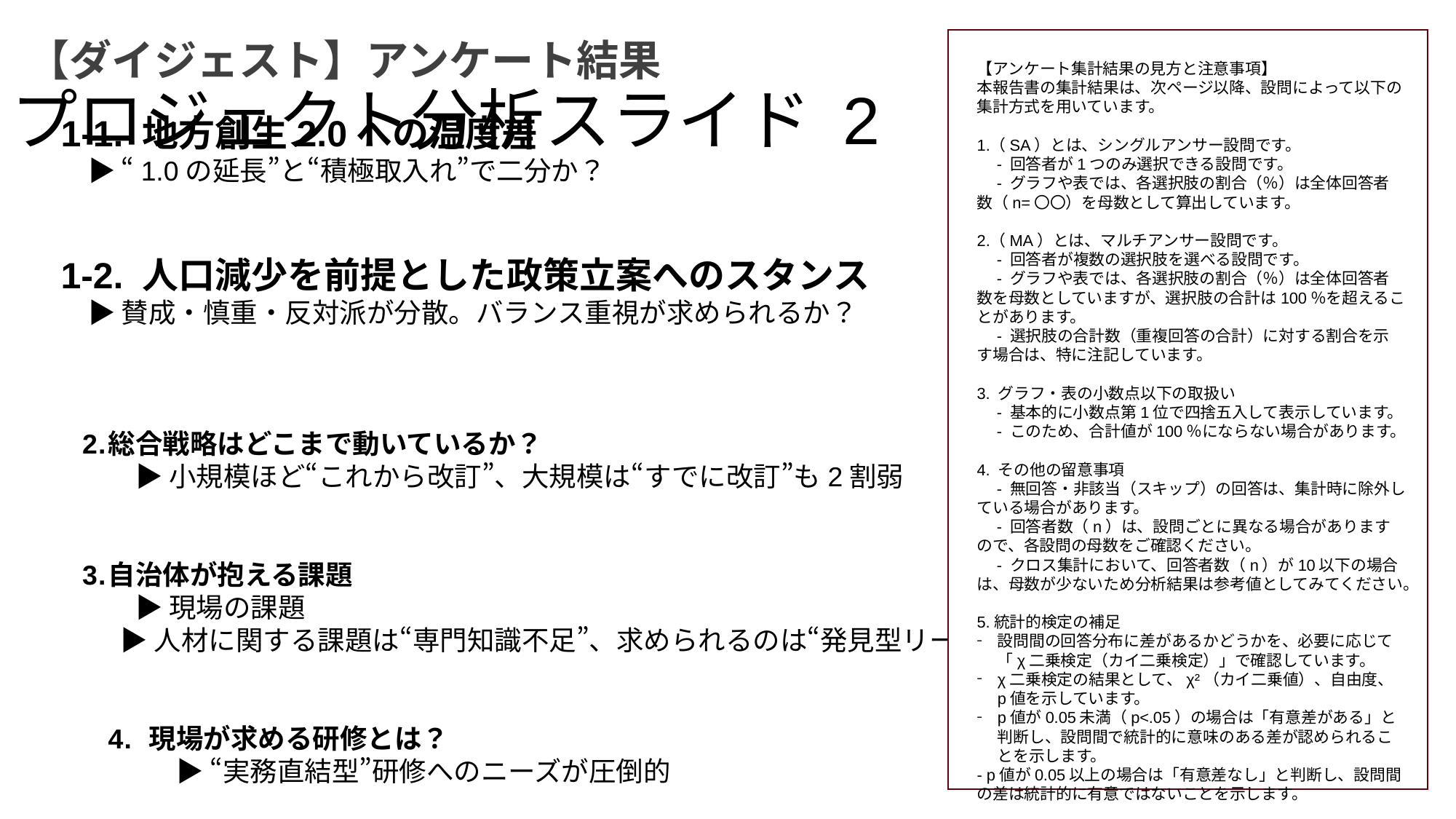

【ダイジェスト】アンケート結果
プロジェクト分析スライド 2
【アンケート集計結果の見方と注意事項】
本報告書の集計結果は、次ページ以降、設問によって以下の集計方式を用いています。

（SA）とは、シングルアンサー設問です。
　- 回答者が1つのみ選択できる設問です。
　- グラフや表では、各選択肢の割合（％）は全体回答者数（n=〇〇）を母数として算出しています。

（MA）とは、マルチアンサー設問です。
　- 回答者が複数の選択肢を選べる設問です。
　- グラフや表では、各選択肢の割合（％）は全体回答者数を母数としていますが、選択肢の合計は100％を超えることがあります。
　- 選択肢の合計数（重複回答の合計）に対する割合を示す場合は、特に注記しています。

3. グラフ・表の小数点以下の取扱い
　- 基本的に小数点第1位で四捨五入して表示しています。
　- このため、合計値が100％にならない場合があります。

4. その他の留意事項
　- 無回答・非該当（スキップ）の回答は、集計時に除外している場合があります。
　- 回答者数（n）は、設問ごとに異なる場合がありますので、各設問の母数をご確認ください。
　- クロス集計において、回答者数（n）が10以下の場合は、母数が少ないため分析結果は参考値としてみてください。

5.統計的検定の補足
設問間の回答分布に差があるかどうかを、必要に応じて「χ二乗検定（カイ二乗検定）」で確認しています。
χ二乗検定の結果として、χ²（カイ二乗値）、自由度、p値を示しています。
p値が0.05未満（p<.05）の場合は「有意差がある」と判断し、設問間で統計的に意味のある差が認められることを示します。
- p値が0.05以上の場合は「有意差なし」と判断し、設問間の差は統計的に有意ではないことを示します。
1-1. 地方創生2.0への温度差
　▶ “1.0の延長”と“積極取入れ”で二分か？

1-2. 人口減少を前提とした政策立案へのスタンス
　▶ 賛成・慎重・反対派が分散。バランス重視が求められるか？

総合戦略はどこまで動いているか？
　▶ 小規模ほど“これから改訂”、大規模は“すでに改訂”も2割弱

自治体が抱える課題
　▶ 現場の課題
  ▶人材に関する課題は“専門知識不足”、求められるのは“発見型リーダー”

現場が求める研修とは？
　▶ “実務直結型”研修へのニーズが圧倒的